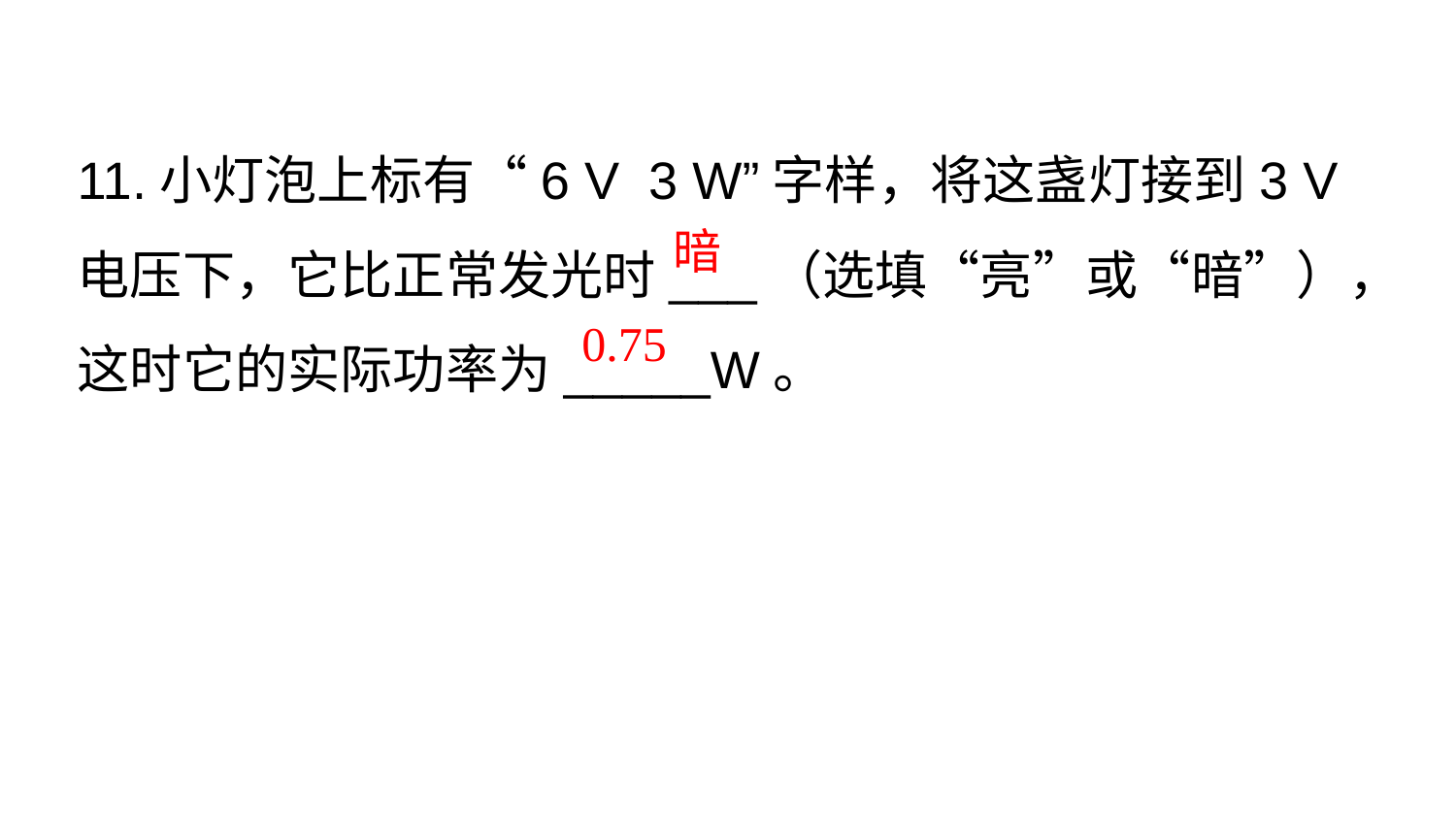

11.小灯泡上标有“6 V  3 W”字样，将这盏灯接到3 V电压下，它比正常发光时___（选填“亮”或“暗”），这时它的实际功率为_____W。
暗
0.75